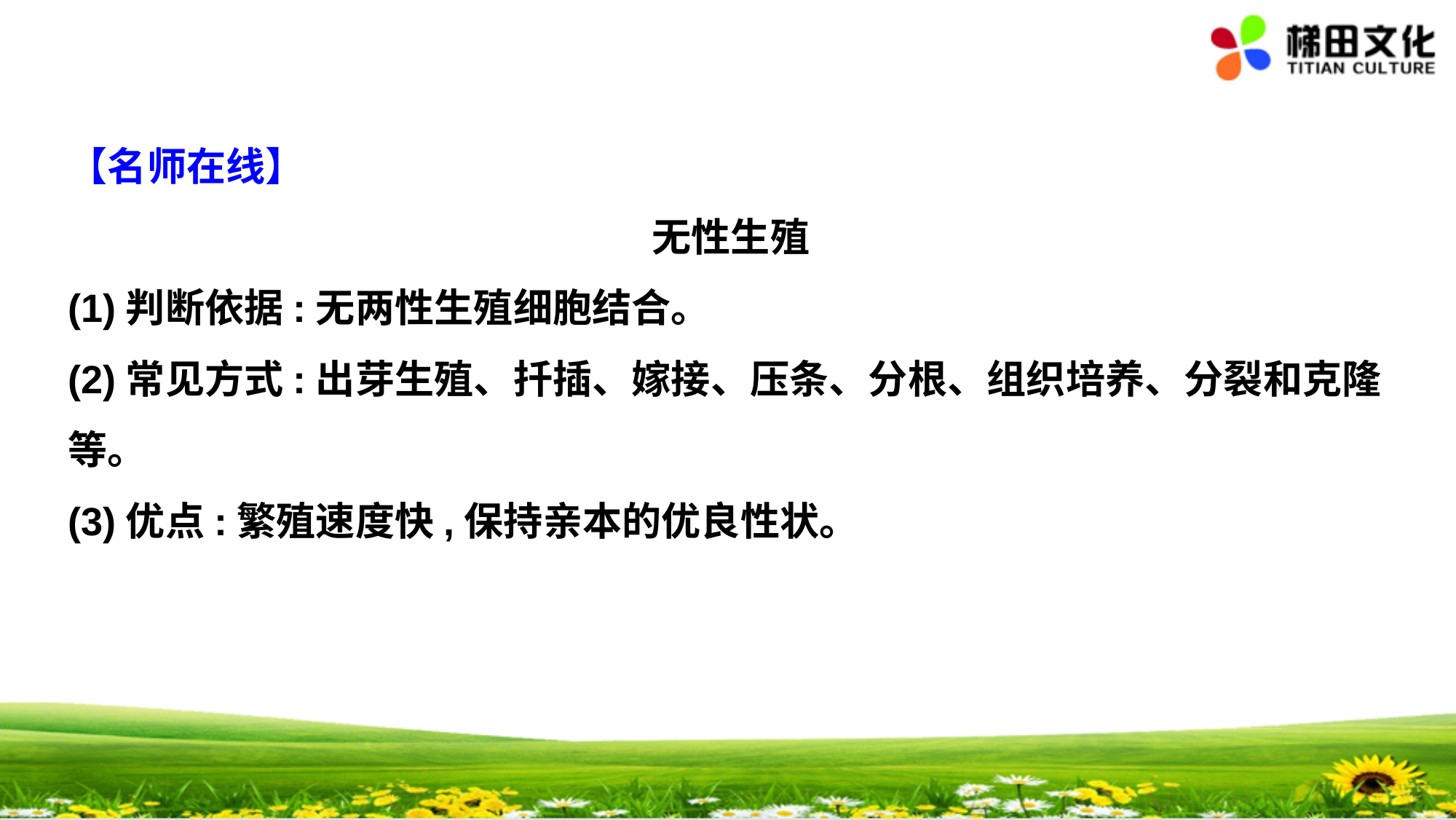

【名师在线】
无性生殖
(1)判断依据:无两性生殖细胞结合。
(2)常见方式:出芽生殖、扦插、嫁接、压条、分根、组织培养、分裂和克隆等。
(3)优点:繁殖速度快,保持亲本的优良性状。